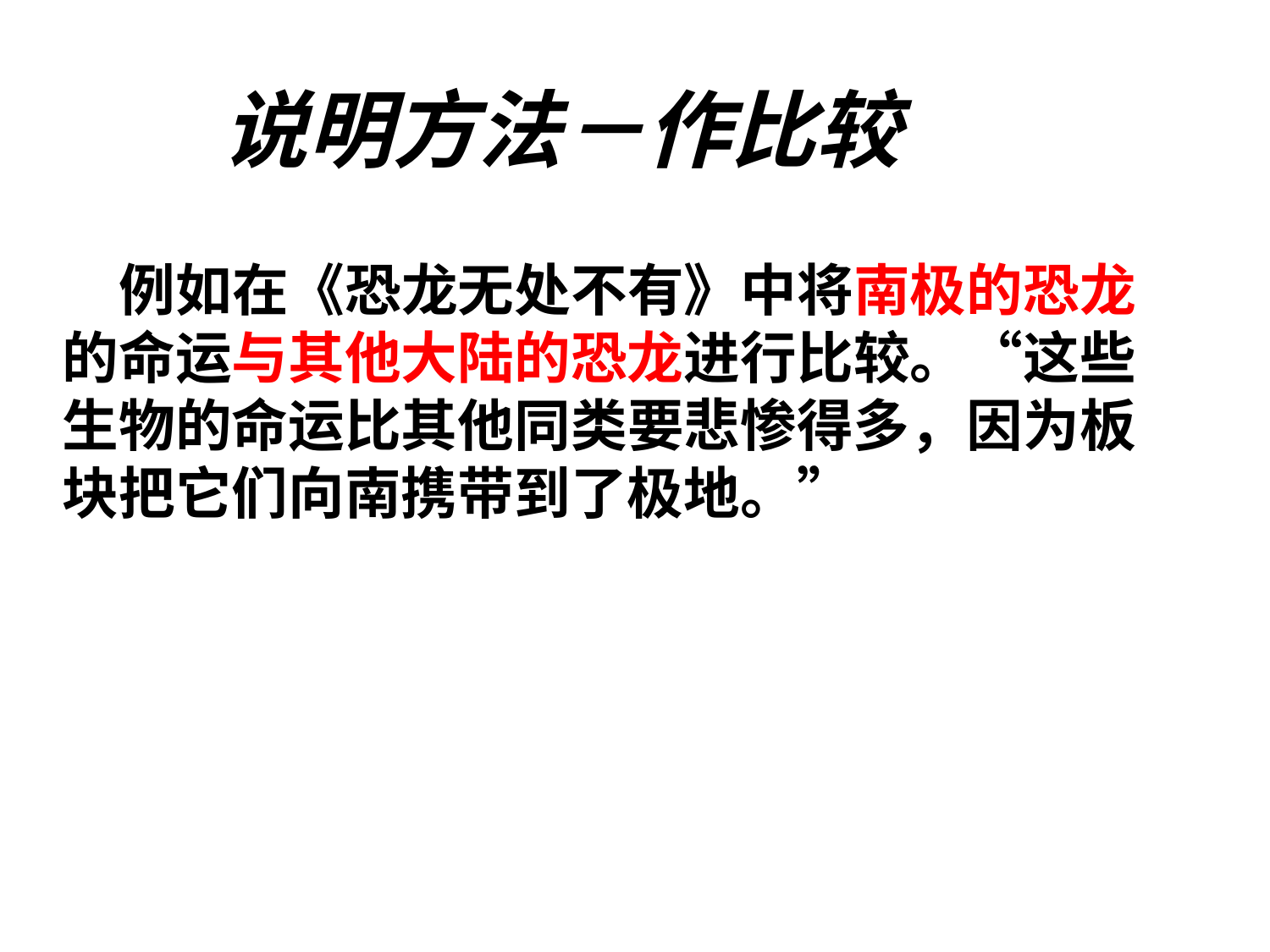

# 说明方法－作比较
    例如在《恐龙无处不有》中将南极的恐龙的命运与其他大陆的恐龙进行比较。“这些生物的命运比其他同类要悲惨得多，因为板块把它们向南携带到了极地。”